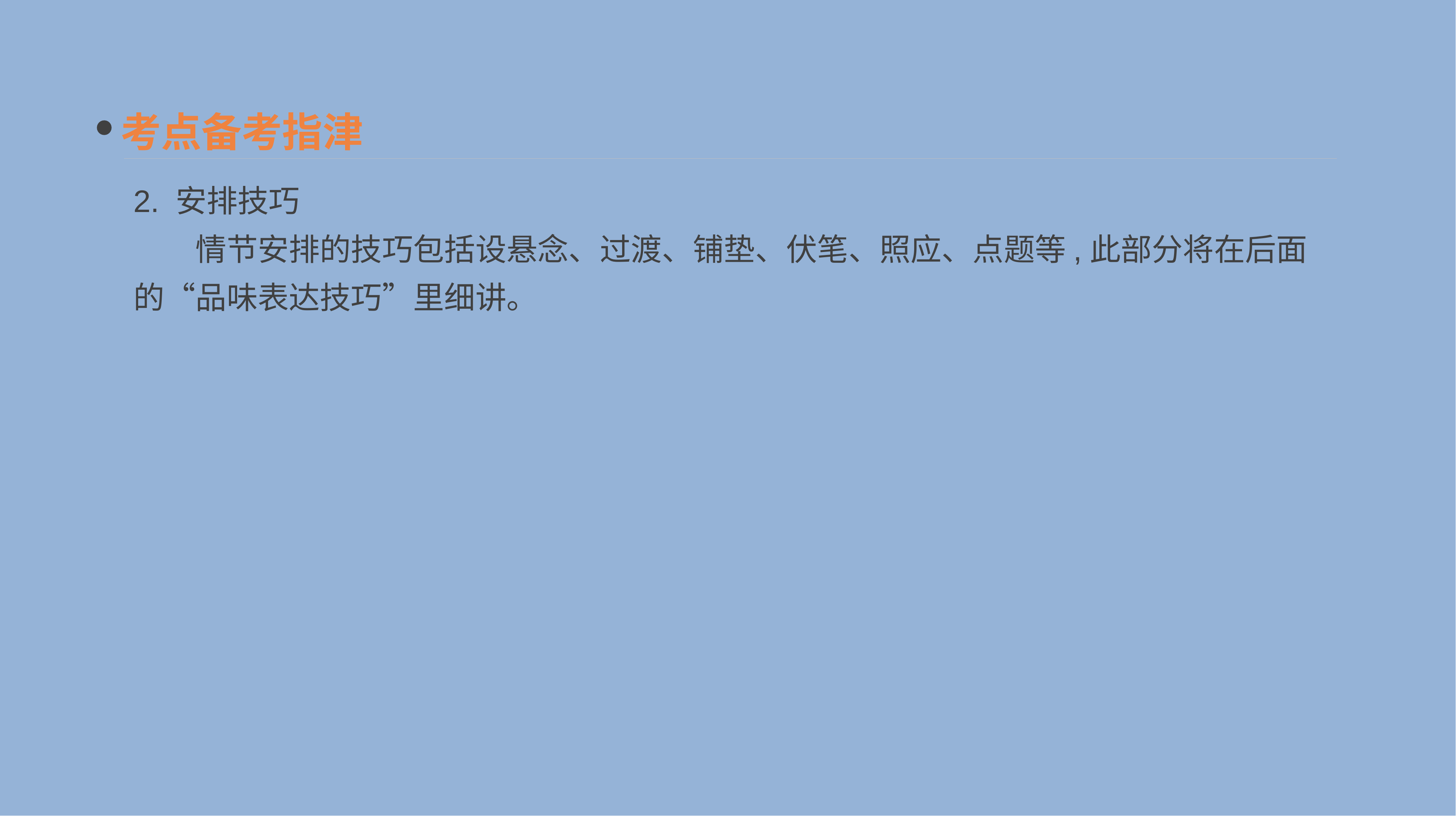

考点备考指津

2. 安排技巧
　　情节安排的技巧包括设悬念、过渡、铺垫、伏笔、照应、点题等,此部分将在后面的“品味表达技巧”里细讲。